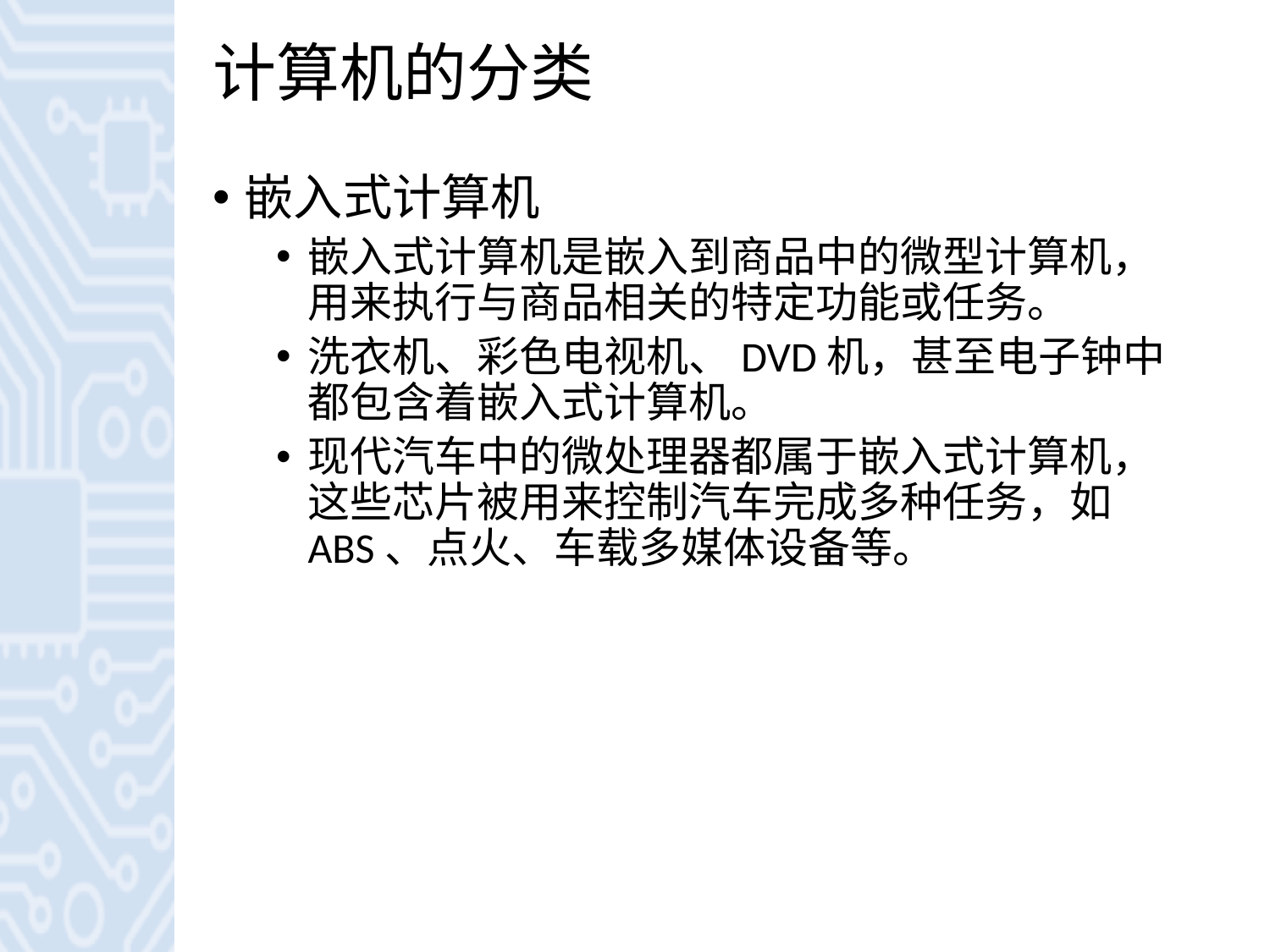

# 计算机的分类
嵌入式计算机
嵌入式计算机是嵌入到商品中的微型计算机，用来执行与商品相关的特定功能或任务。
洗衣机、彩色电视机、DVD机，甚至电子钟中都包含着嵌入式计算机。
现代汽车中的微处理器都属于嵌入式计算机，这些芯片被用来控制汽车完成多种任务，如ABS、点火、车载多媒体设备等。